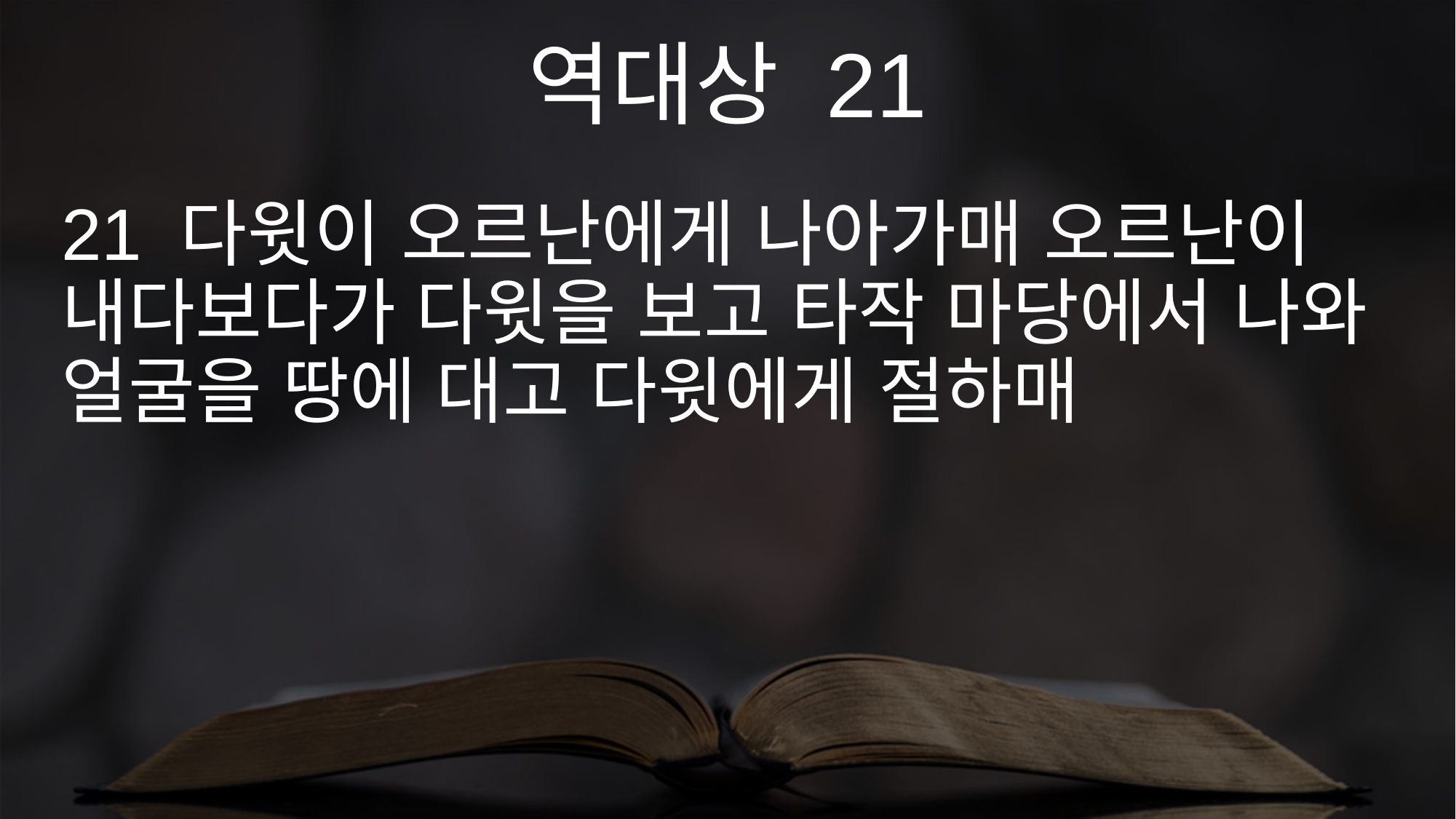

역대상 21
21 다윗이 오르난에게 나아가매 오르난이 내다보다가 다윗을 보고 타작 마당에서 나와 얼굴을 땅에 대고 다윗에게 절하매